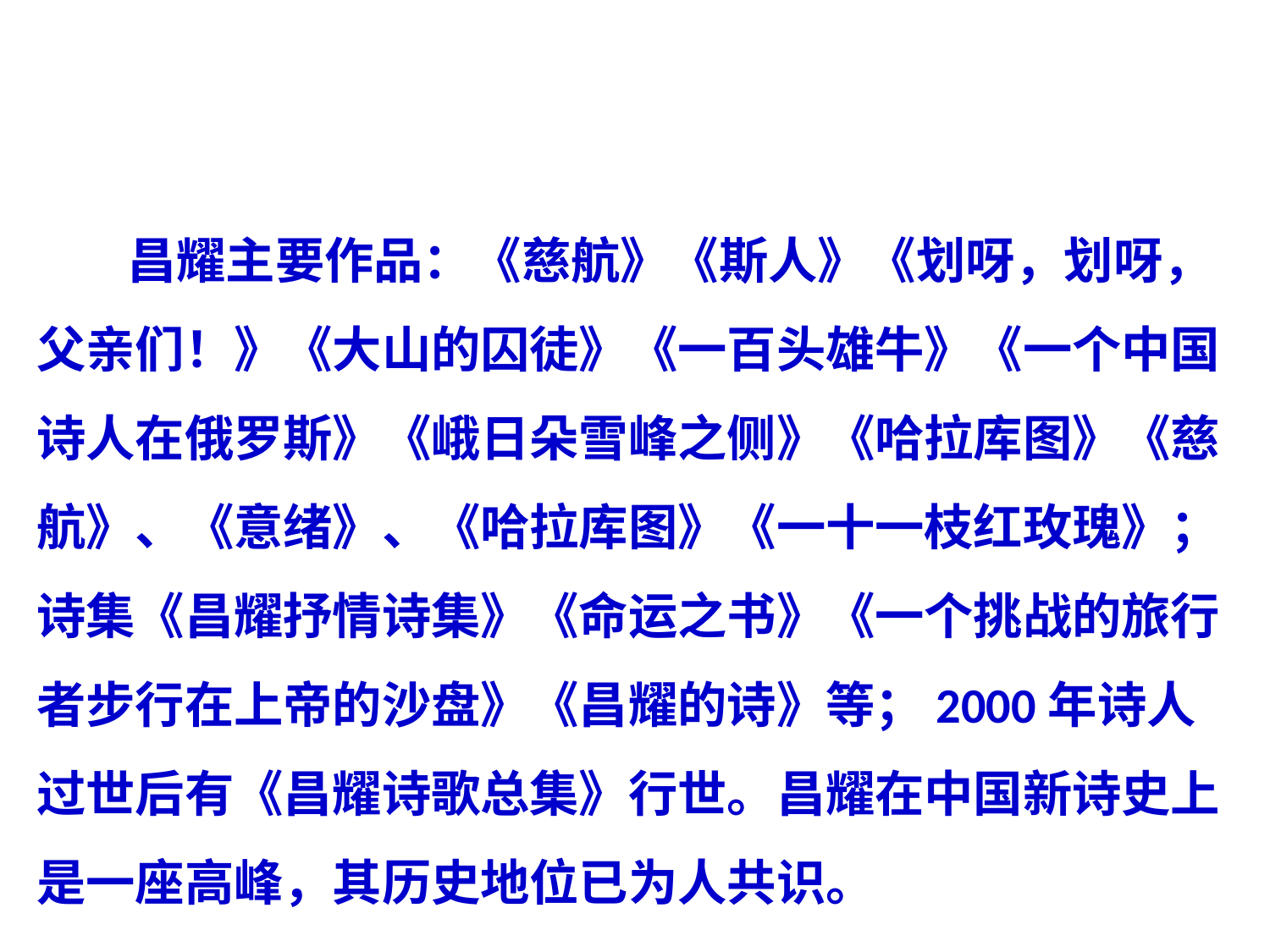

昌耀主要作品：《慈航》《斯人》《划呀，划呀，父亲们！》《大山的囚徒》《一百头雄牛》《一个中国诗人在俄罗斯》《峨日朵雪峰之侧》《哈拉库图》《慈航》、《意绪》、《哈拉库图》《一十一枝红玫瑰》；诗集《昌耀抒情诗集》《命运之书》《一个挑战的旅行者步行在上帝的沙盘》《昌耀的诗》等；2000年诗人过世后有《昌耀诗歌总集》行世。昌耀在中国新诗史上是一座高峰，其历史地位已为人共识。